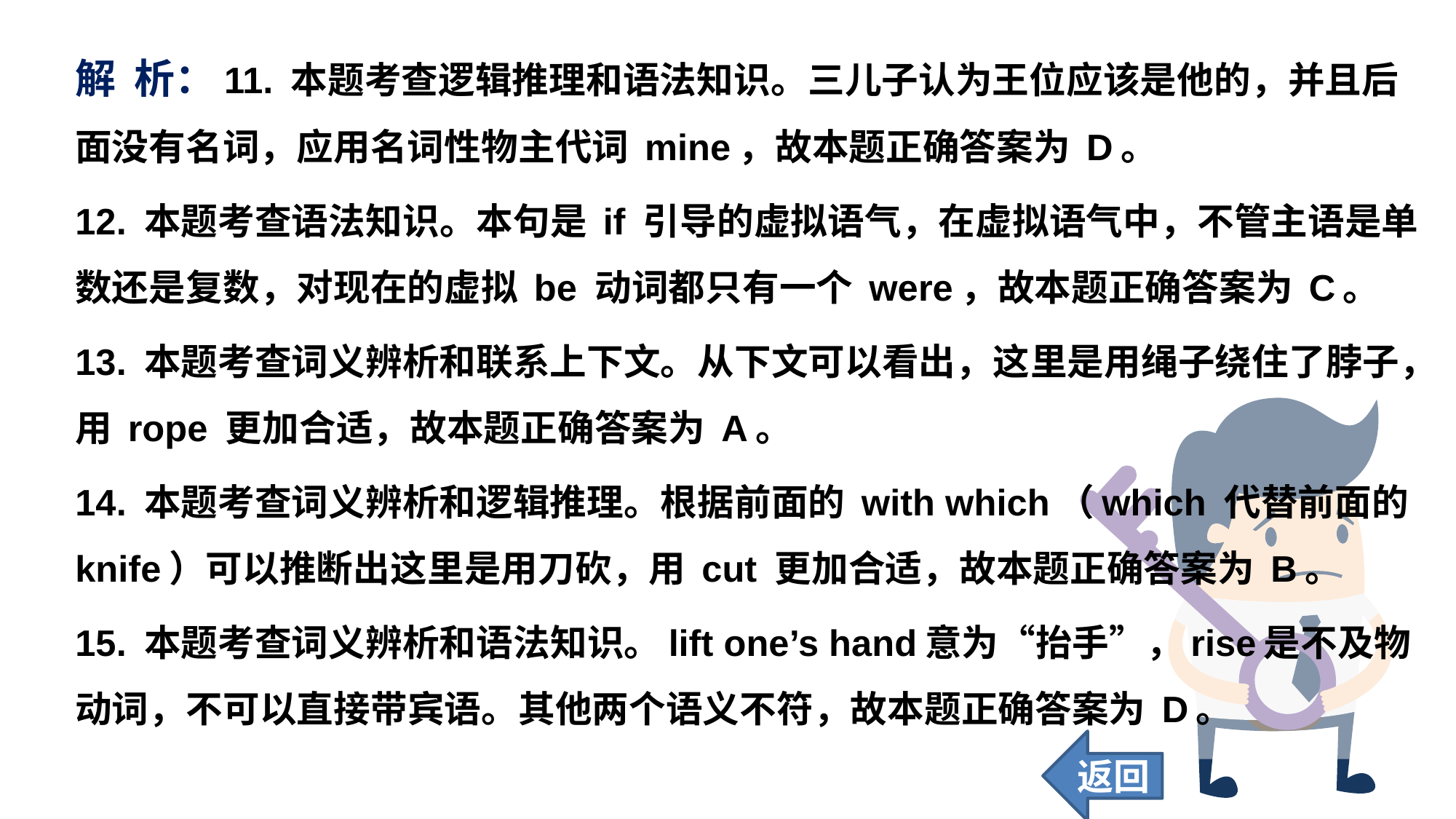

解  析：11. 本题考查逻辑推理和语法知识。三儿子认为王位应该是他的，并且后面没有名词，应用名词性物主代词 mine，故本题正确答案为 D。
12. 本题考查语法知识。本句是 if 引导的虚拟语气，在虚拟语气中，不管主语是单数还是复数，对现在的虚拟 be 动词都只有一个 were，故本题正确答案为 C。
13. 本题考查词义辨析和联系上下文。从下文可以看出，这里是用绳子绕住了脖子，用 rope 更加合适，故本题正确答案为 A。
14. 本题考查词义辨析和逻辑推理。根据前面的 with which（which 代替前面的 knife）可以推断出这里是用刀砍，用 cut 更加合适，故本题正确答案为 B。
15. 本题考查词义辨析和语法知识。lift one’s hand意为“抬手”，rise是不及物动词，不可以直接带宾语。其他两个语义不符，故本题正确答案为 D。

返回
52